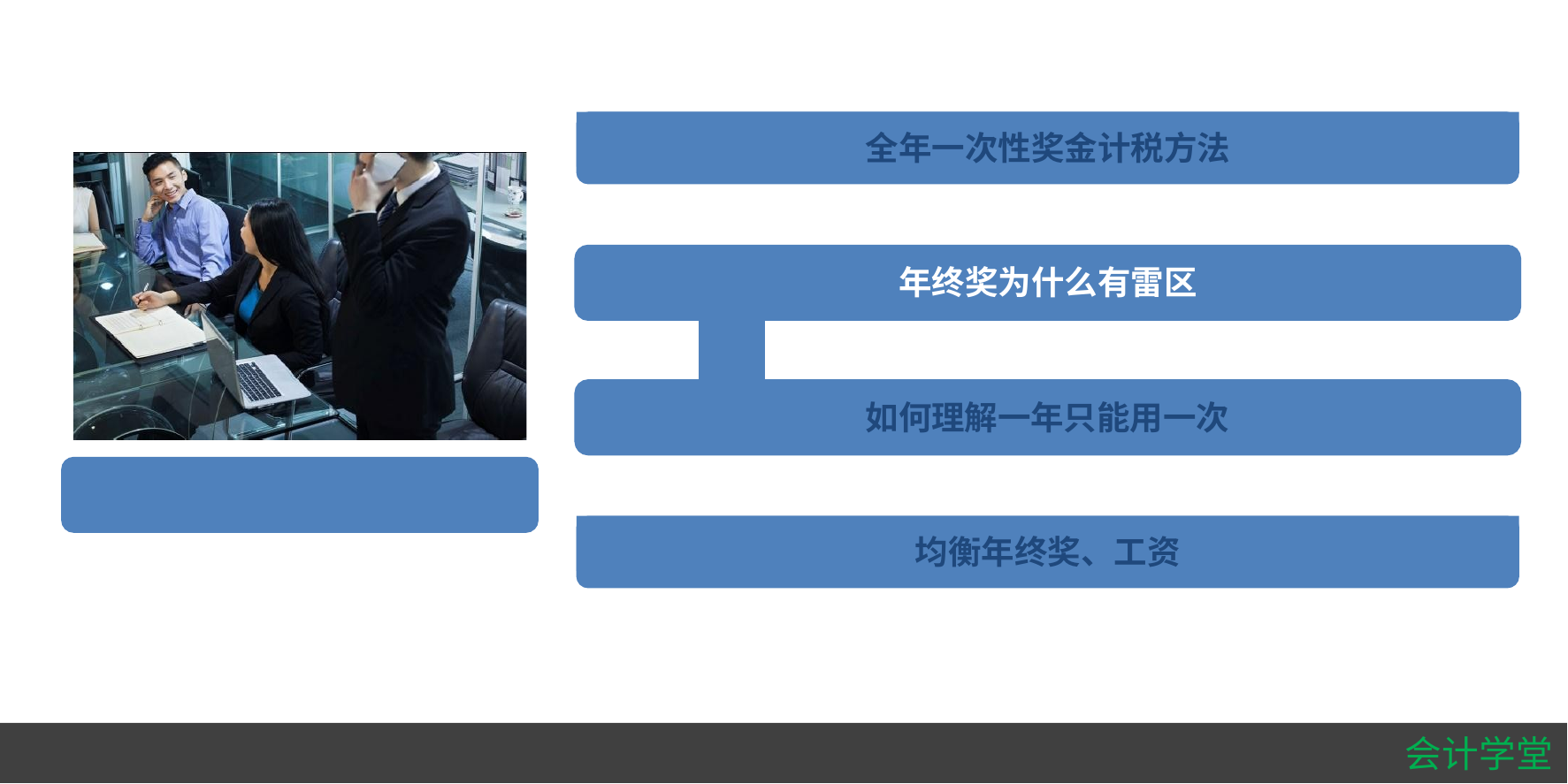

全年一次性奖金计税方法

年终奖为什么有雷区

如何理解一年只能用一次

均衡年终奖、工资

会计学堂